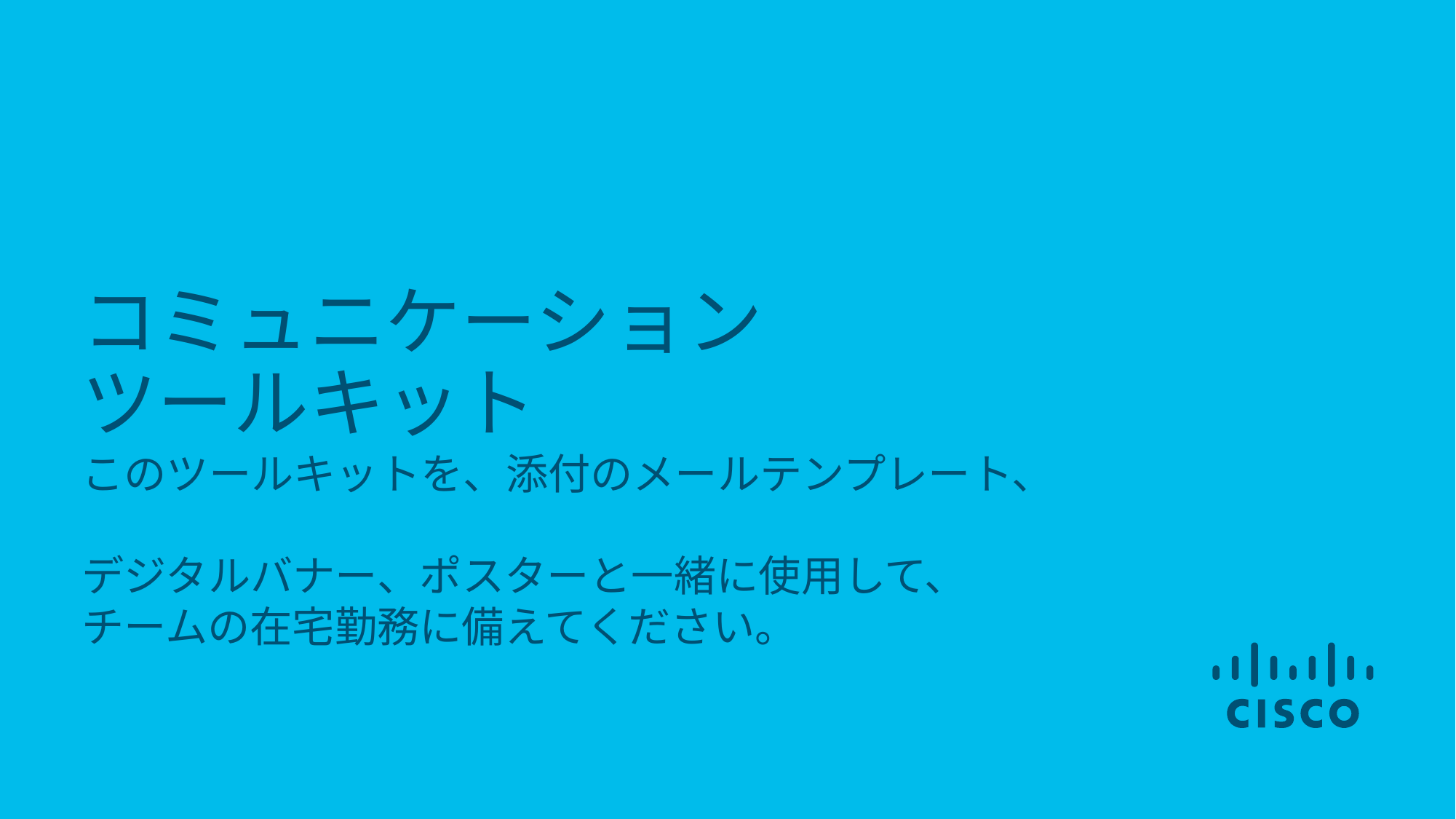

コミュニケーション
ツールキット
このツールキットを、添付のメールテンプレート、
デジタルバナー、ポスターと一緒に使用して、
チームの在宅勤務に備えてください。